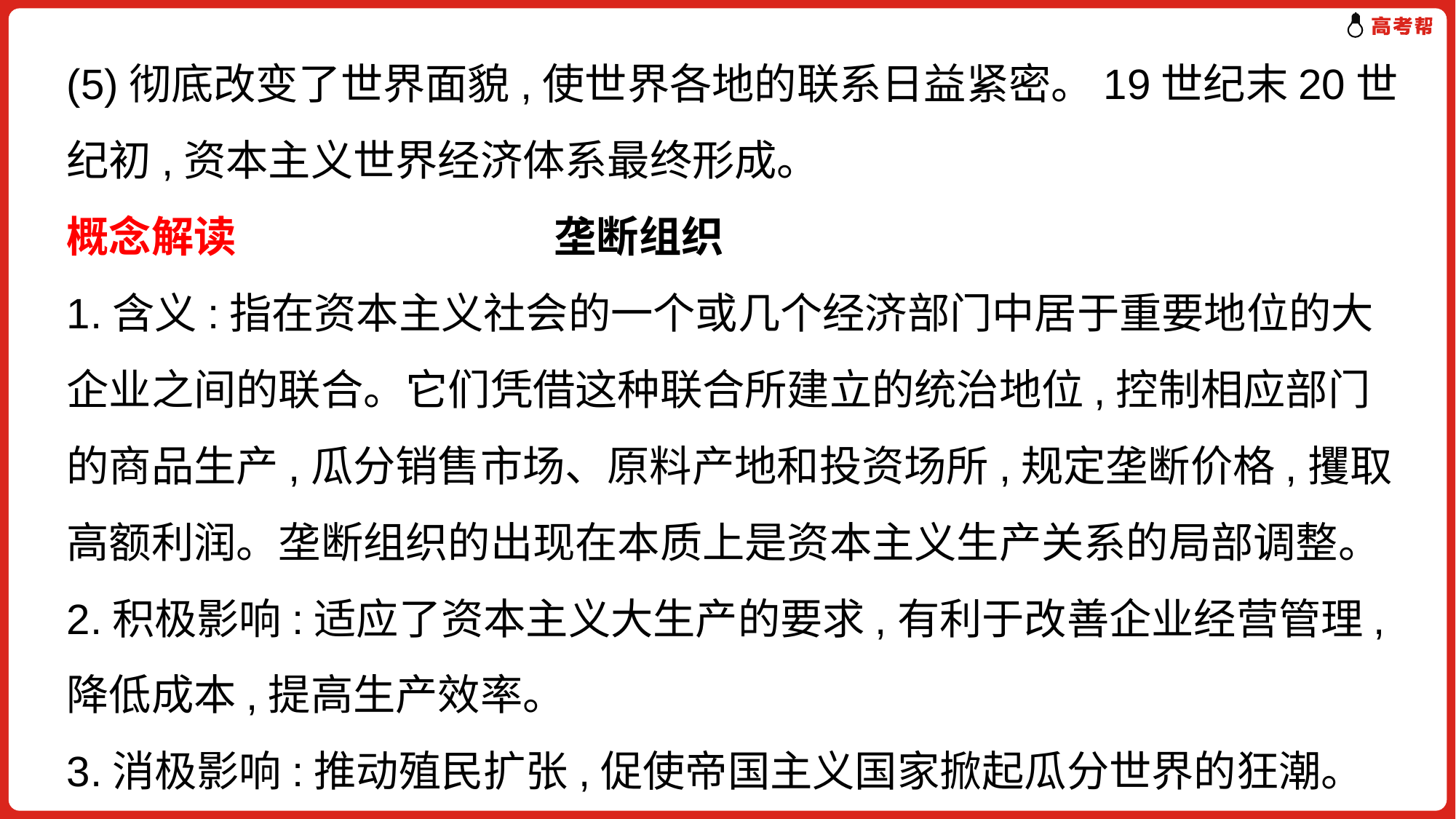

(5)彻底改变了世界面貌,使世界各地的联系日益紧密。19世纪末20世纪初,资本主义世界经济体系最终形成。
概念解读                                 垄断组织
1.含义:指在资本主义社会的一个或几个经济部门中居于重要地位的大企业之间的联合。它们凭借这种联合所建立的统治地位,控制相应部门的商品生产,瓜分销售市场、原料产地和投资场所,规定垄断价格,攫取高额利润。垄断组织的出现在本质上是资本主义生产关系的局部调整。
2.积极影响:适应了资本主义大生产的要求,有利于改善企业经营管理,降低成本,提高生产效率。
3.消极影响:推动殖民扩张,促使帝国主义国家掀起瓜分世界的狂潮。